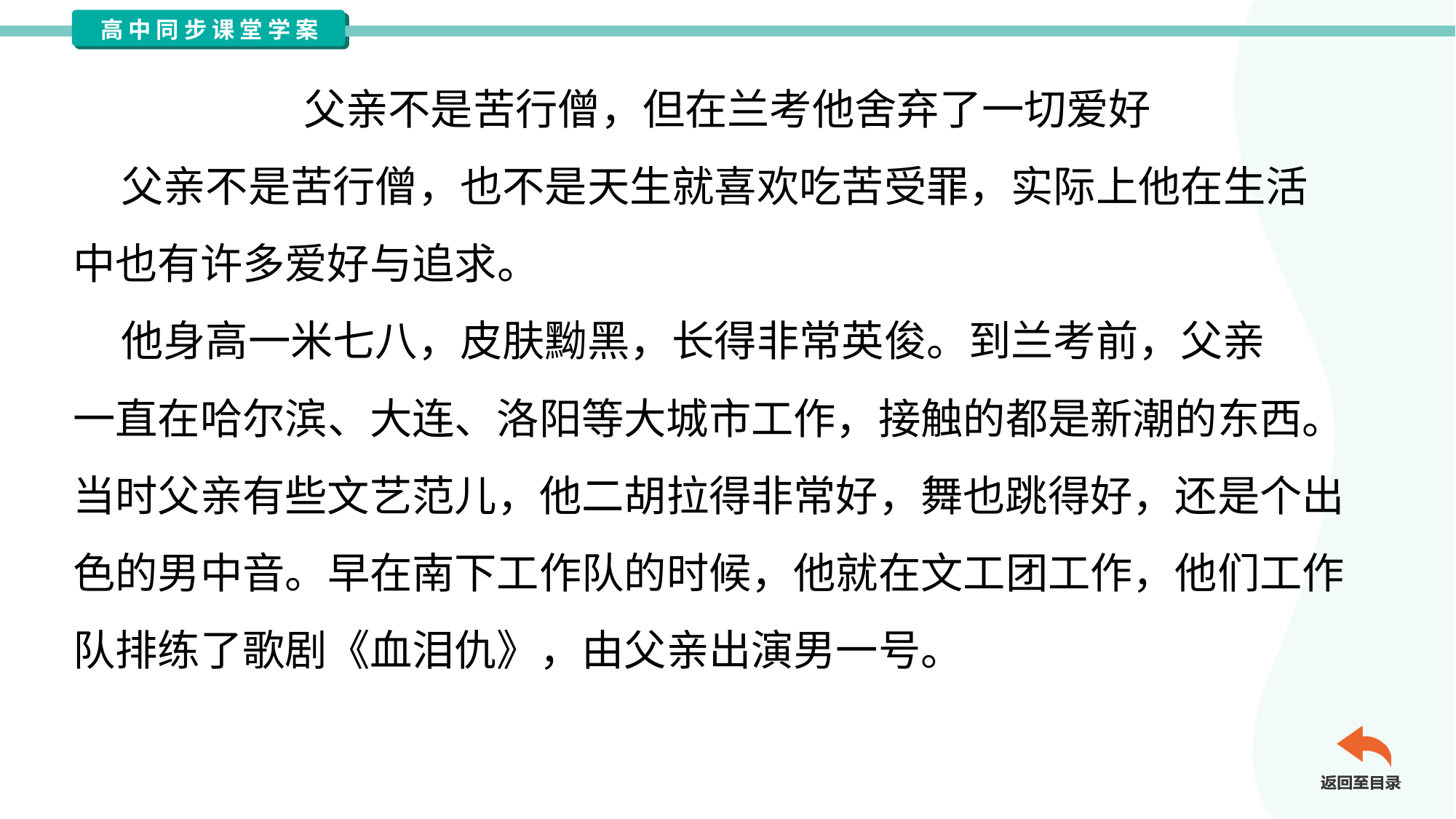

父亲不是苦行僧，但在兰考他舍弃了一切爱好
    父亲不是苦行僧，也不是天生就喜欢吃苦受罪，实际上他在生活
中也有许多爱好与追求。
    他身高一米七八，皮肤黝黑，长得非常英俊。到兰考前，父亲
一直在哈尔滨、大连、洛阳等大城市工作，接触的都是新潮的东西。
当时父亲有些文艺范儿，他二胡拉得非常好，舞也跳得好，还是个出
色的男中音。早在南下工作队的时候，他就在文工团工作，他们工作
队排练了歌剧《血泪仇》，由父亲出演男一号。